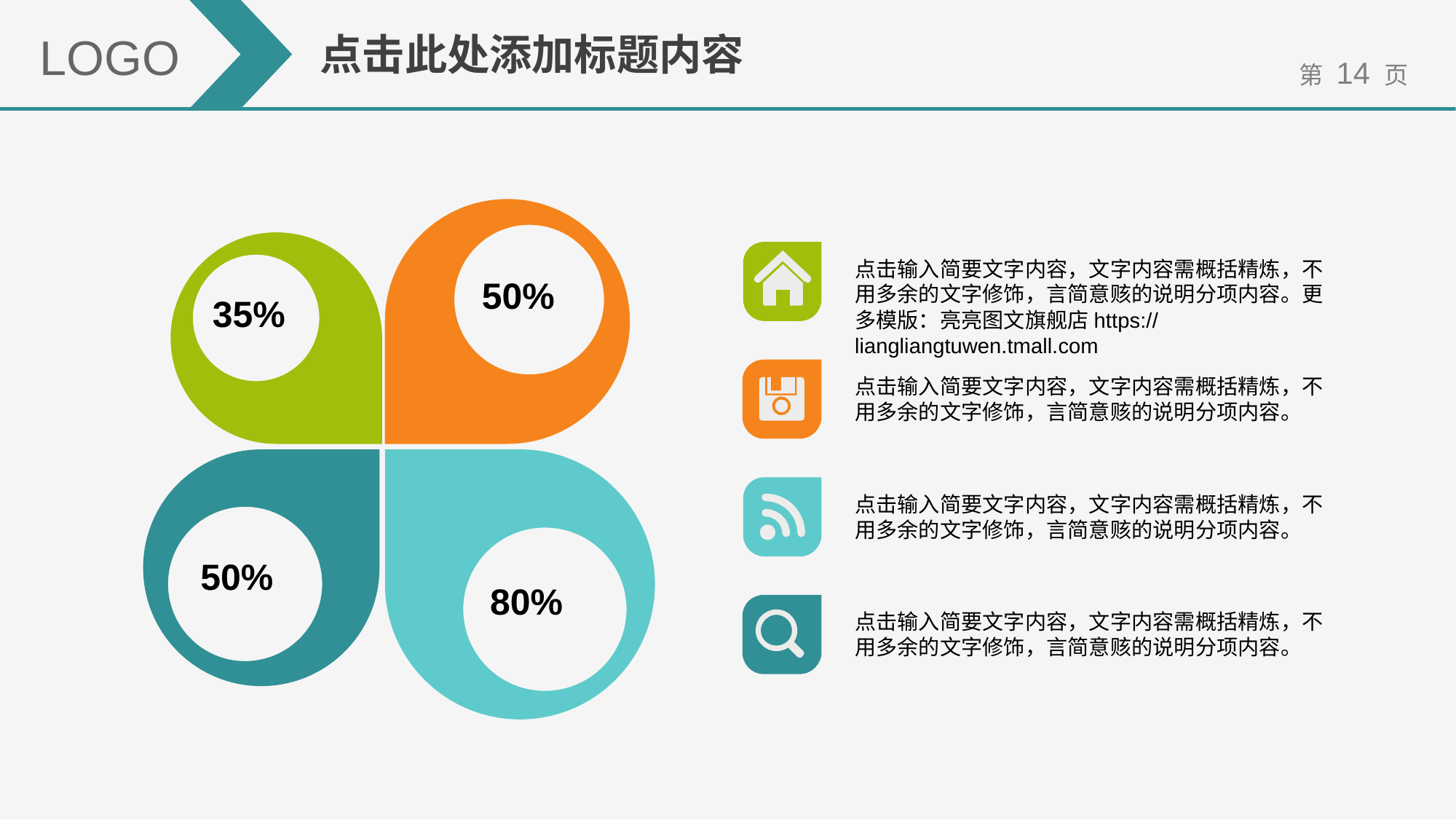

LOGO
点击此处添加标题内容

50%

35%

80%

50%

点击输入简要文字内容，文字内容需概括精炼，不用多余的文字修饰，言简意赅的说明分项内容。更多模版：亮亮图文旗舰店https://liangliangtuwen.tmall.com

点击输入简要文字内容，文字内容需概括精炼，不用多余的文字修饰，言简意赅的说明分项内容。

点击输入简要文字内容，文字内容需概括精炼，不用多余的文字修饰，言简意赅的说明分项内容。

点击输入简要文字内容，文字内容需概括精炼，不用多余的文字修饰，言简意赅的说明分项内容。